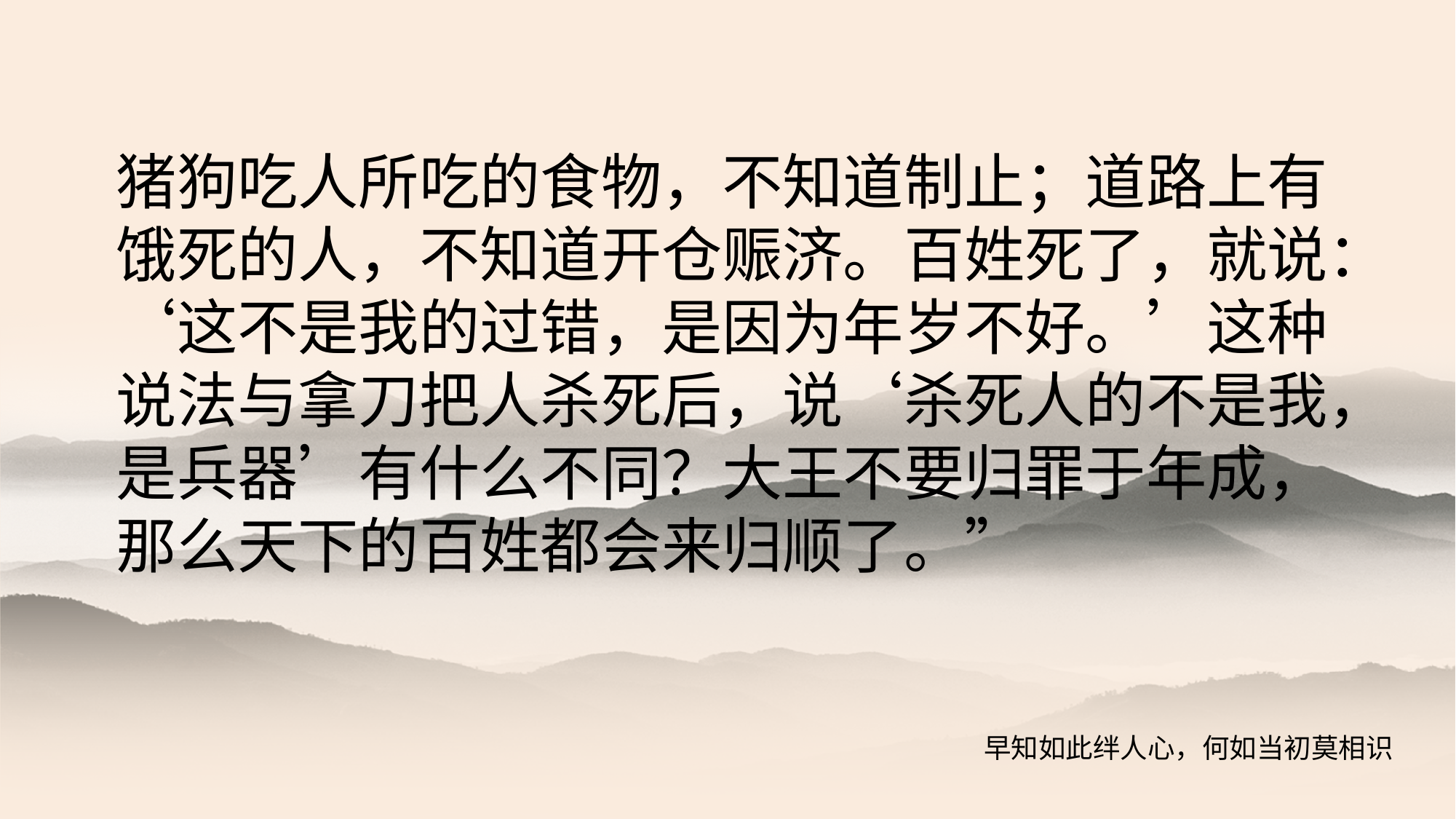

猪狗吃人所吃的食物，不知道制止；道路上有饿死的人，不知道开仓赈济。百姓死了，就说：‘这不是我的过错，是因为年岁不好。’这种说法与拿刀把人杀死后，说‘杀死人的不是我，是兵器’有什么不同？大王不要归罪于年成，那么天下的百姓都会来归顺了。”